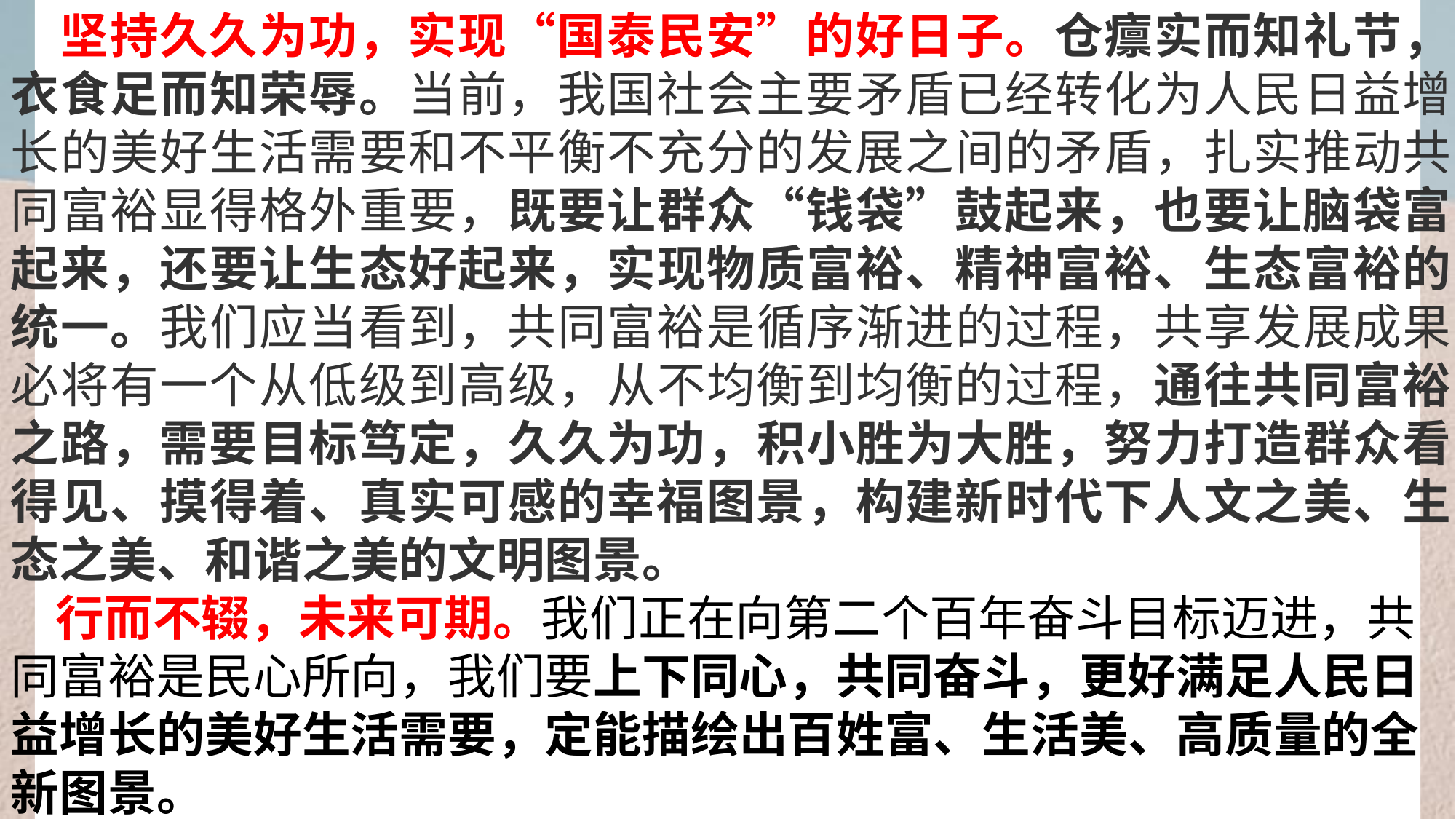

坚持久久为功，实现“国泰民安”的好日子。仓癝实而知礼节，衣食足而知荣辱。当前，我国社会主要矛盾已经转化为人民日益增长的美好生活需要和不平衡不充分的发展之间的矛盾，扎实推动共同富裕显得格外重要，既要让群众“钱袋”鼓起来，也要让脑袋富起来，还要让生态好起来，实现物质富裕、精神富裕、生态富裕的统一。我们应当看到，共同富裕是循序渐进的过程，共享发展成果必将有一个从低级到高级，从不均衡到均衡的过程，通往共同富裕之路，需要目标笃定，久久为功，积小胜为大胜，努力打造群众看得见、摸得着、真实可感的幸福图景，构建新时代下人文之美、生态之美、和谐之美的文明图景。
   行而不辍，未来可期。我们正在向第二个百年奋斗目标迈进，共同富裕是民心所向，我们要上下同心，共同奋斗，更好满足人民日益增长的美好生活需要，定能描绘出百姓富、生活美、高质量的全新图景。